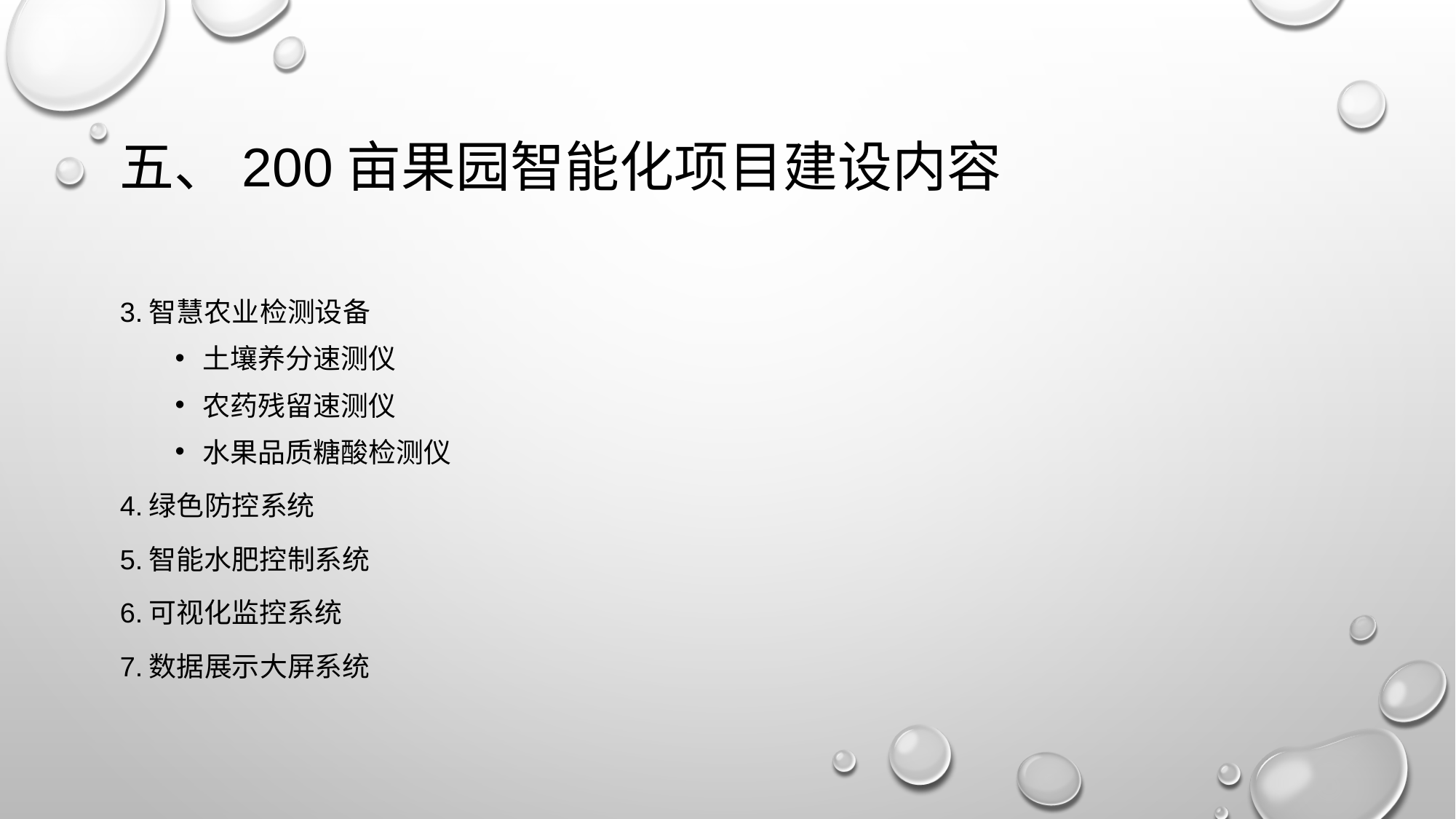

# 五、200亩果园智能化项目建设内容
3.智慧农业检测设备
土壤养分速测仪
农药残留速测仪
水果品质糖酸检测仪
4.绿色防控系统
5.智能水肥控制系统
6.可视化监控系统
7.数据展示大屏系统